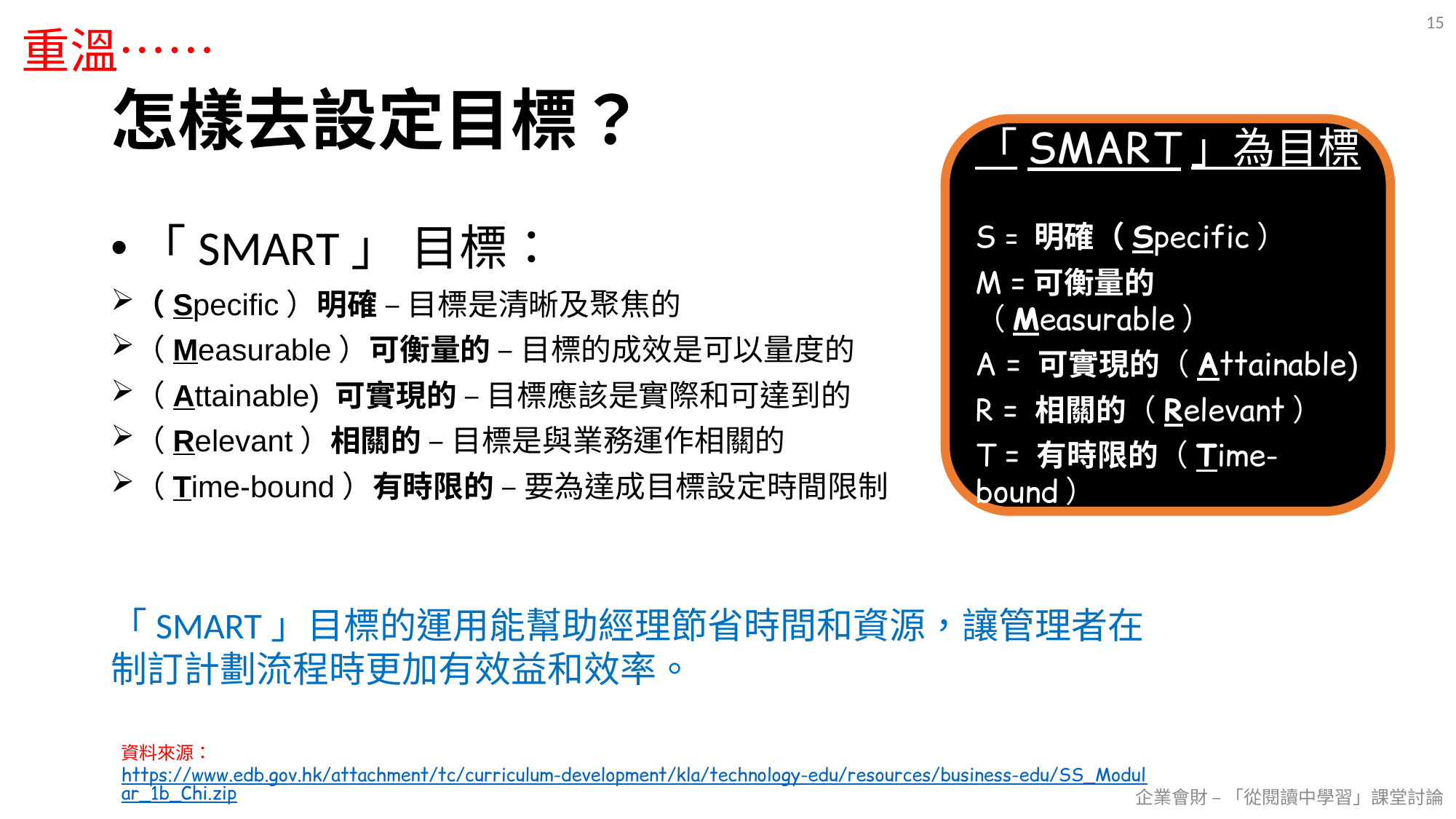

15
重溫……
# 怎樣去設定目標？
「SMART」為目標

S = 明確（Specific）
M =可衡量的（Measurable）
A = 可實現的（Attainable)
R = 相關的（Relevant）
T = 有時限的（Time-bound）
「SMART」 目標：
（Specific）明確 – 目標是清晰及聚焦的
（Measurable）可衡量的 – 目標的成效是可以量度的
（Attainable) 可實現的 – 目標應該是實際和可達到的
（Relevant）相關的 – 目標是與業務運作相關的
（Time-bound）有時限的 – 要為達成目標設定時間限制
「SMART」目標的運用能幫助經理節省時間和資源，讓管理者在制訂計劃流程時更加有效益和效率。
資料來源：https://www.edb.gov.hk/attachment/tc/curriculum-development/kla/technology-edu/resources/business-edu/SS_Modular_1b_Chi.zip
企業會財 – 「從閱讀中學習」課堂討論